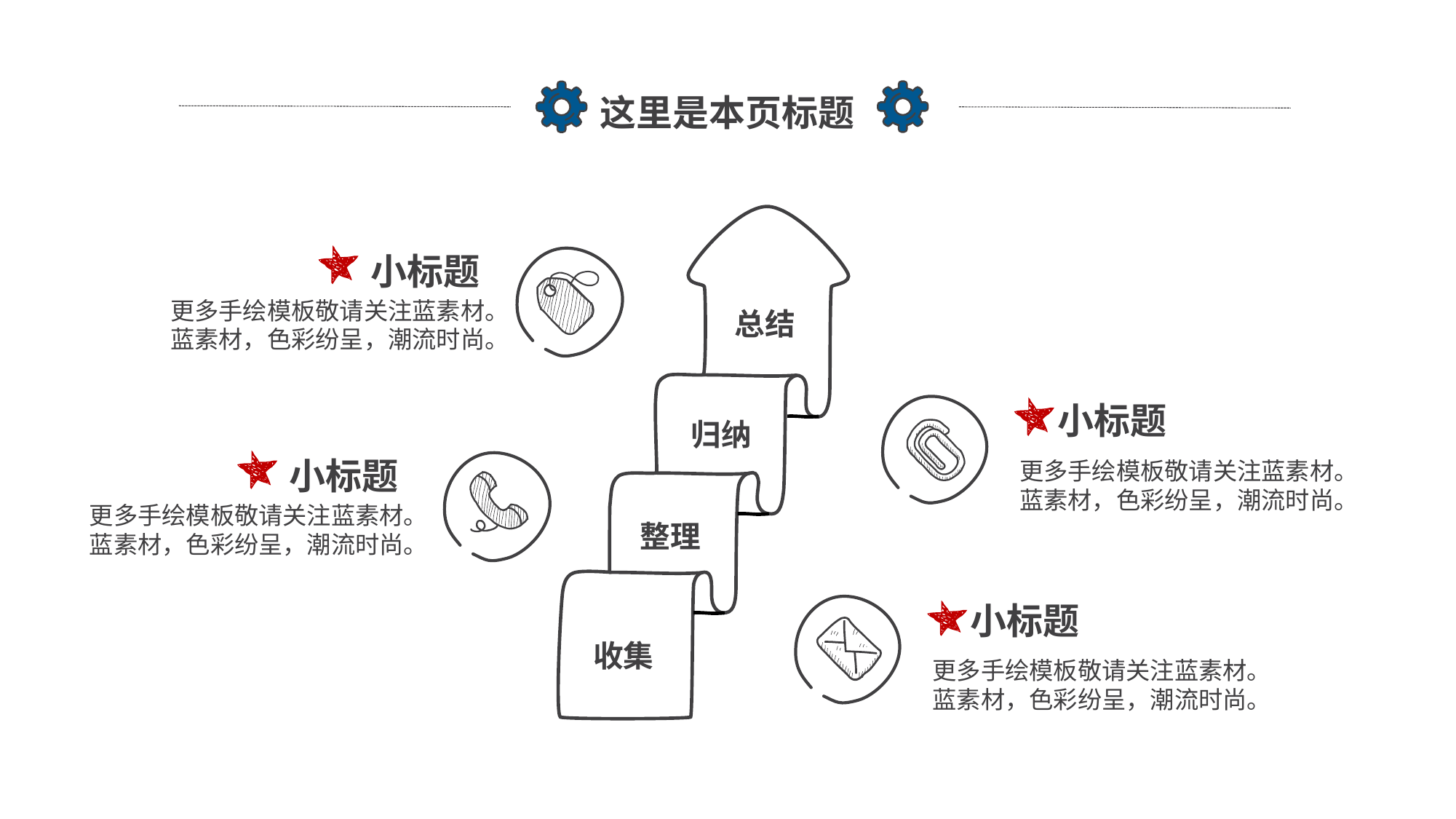

这里是本页标题

小标题

更多手绘模板敬请关注蓝素材。蓝素材，色彩纷呈，潮流时尚。
总结

小标题

归纳

小标题

更多手绘模板敬请关注蓝素材。蓝素材，色彩纷呈，潮流时尚。

更多手绘模板敬请关注蓝素材。蓝素材，色彩纷呈，潮流时尚。
整理

小标题

收集
更多手绘模板敬请关注蓝素材。蓝素材，色彩纷呈，潮流时尚。